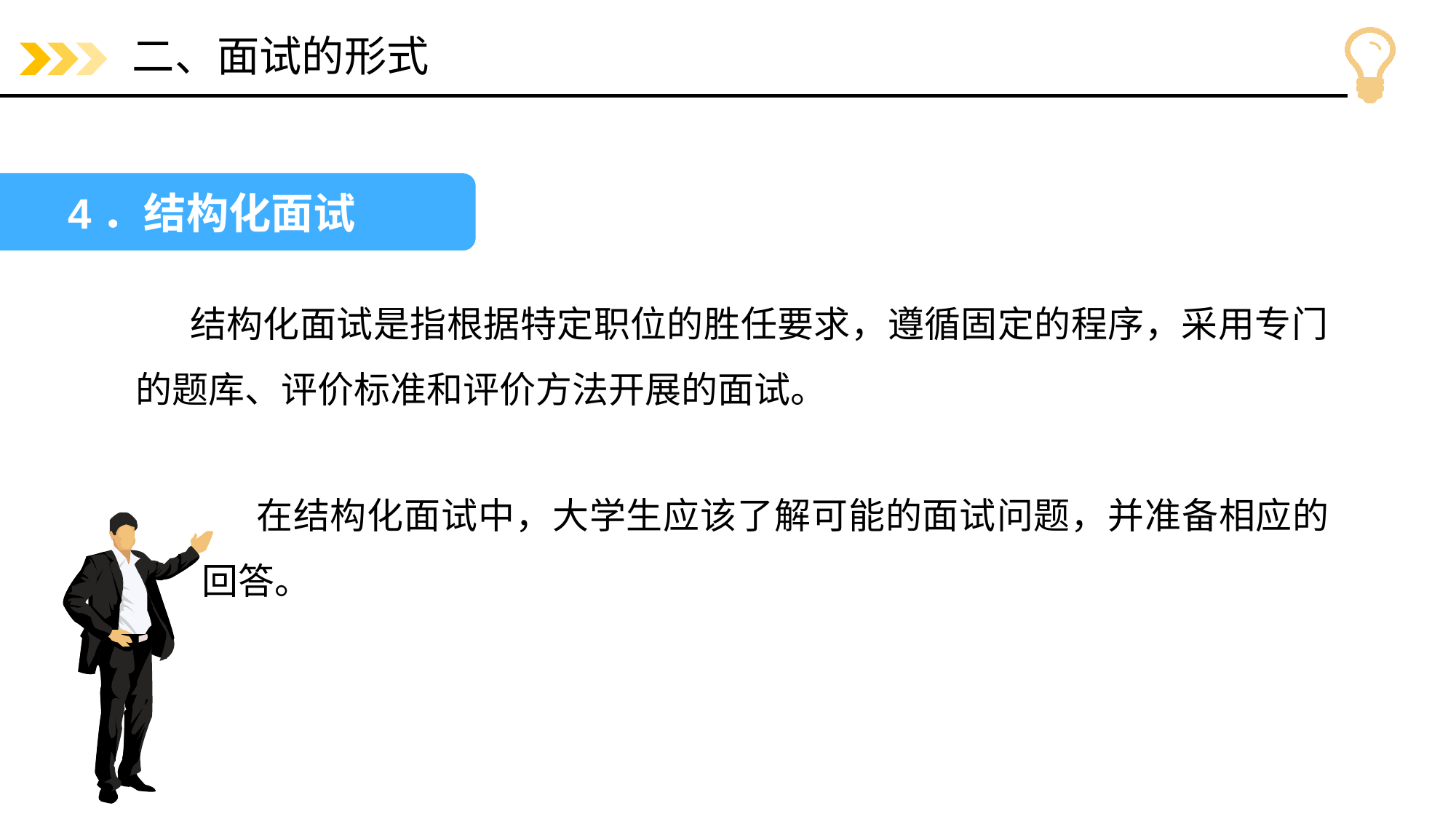

25
# 二、面试的形式
4．结构化面试
结构化面试是指根据特定职位的胜任要求，遵循固定的程序，采用专门的题库、评价标准和评价方法开展的面试。
在结构化面试中，大学生应该了解可能的面试问题，并准备相应的回答。